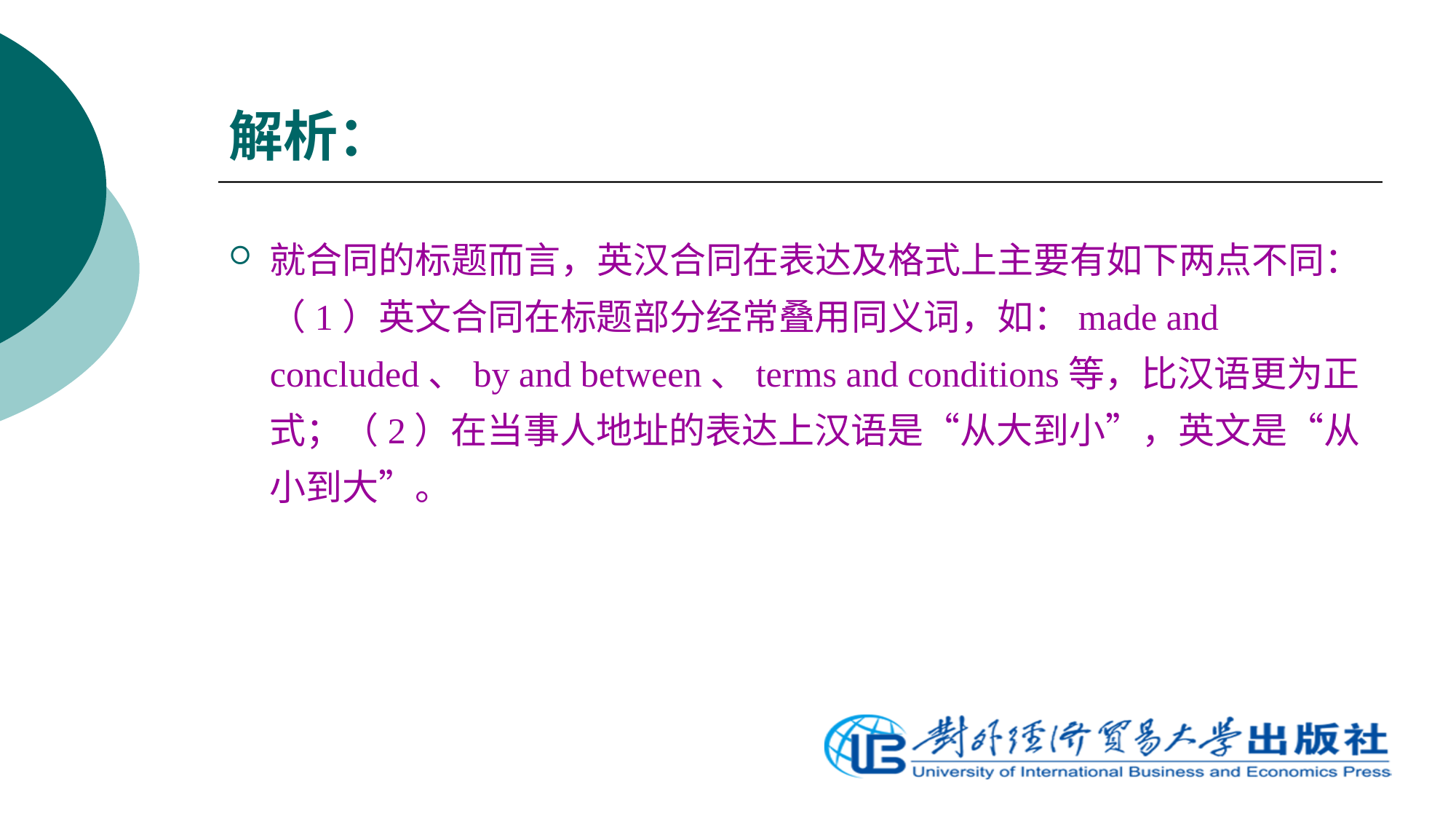

# 解析：
就合同的标题而言，英汉合同在表达及格式上主要有如下两点不同：（1）英文合同在标题部分经常叠用同义词，如：made and concluded、by and between、terms and conditions等，比汉语更为正式；（2）在当事人地址的表达上汉语是“从大到小”，英文是“从小到大”。